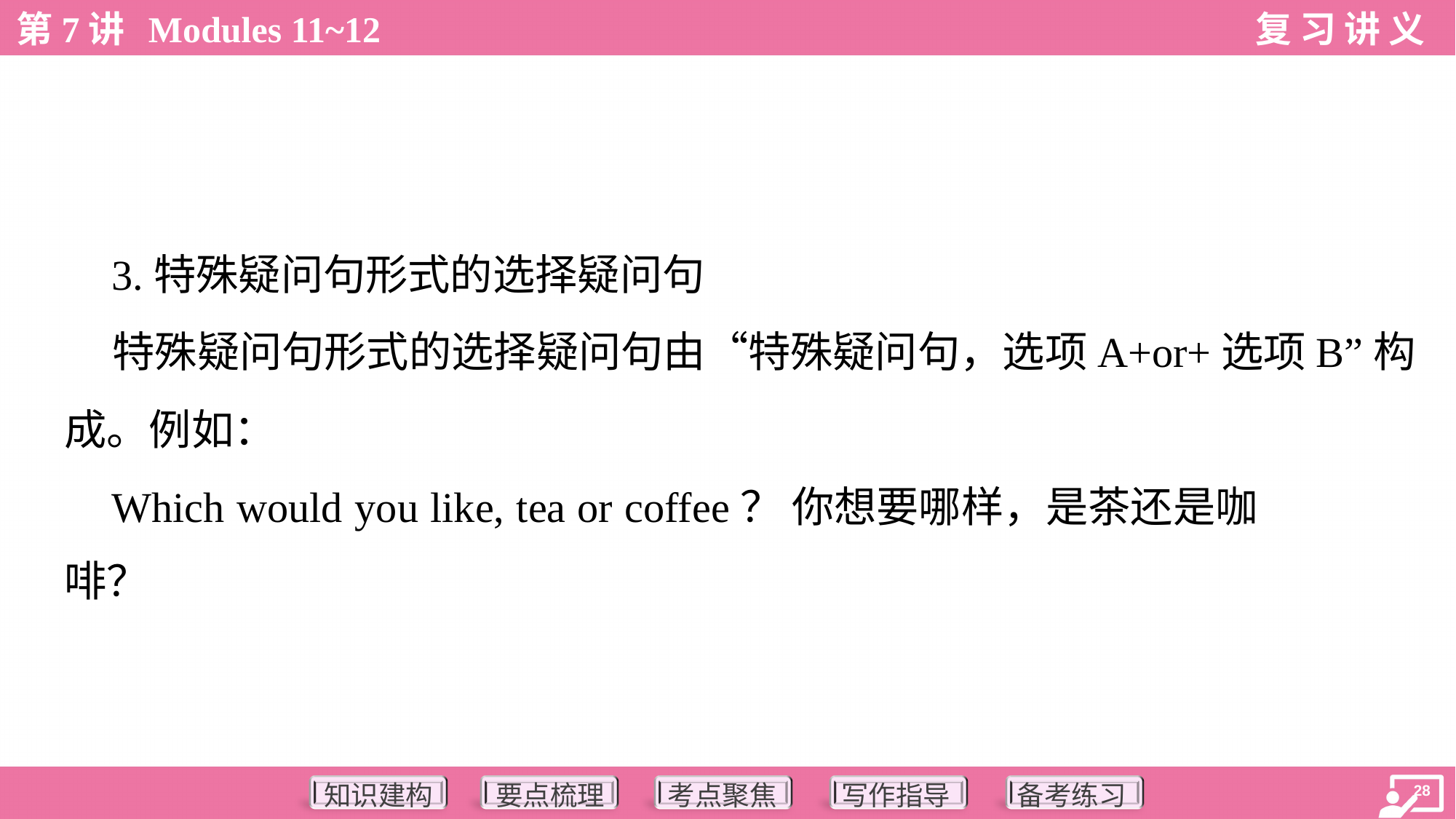

3.特殊疑问句形式的选择疑问句
    特殊疑问句形式的选择疑问句由“特殊疑问句，选项A+or+选项B”构
成。例如：
    Which would you like, tea or coffee？ 你想要哪样，是茶还是咖
啡？